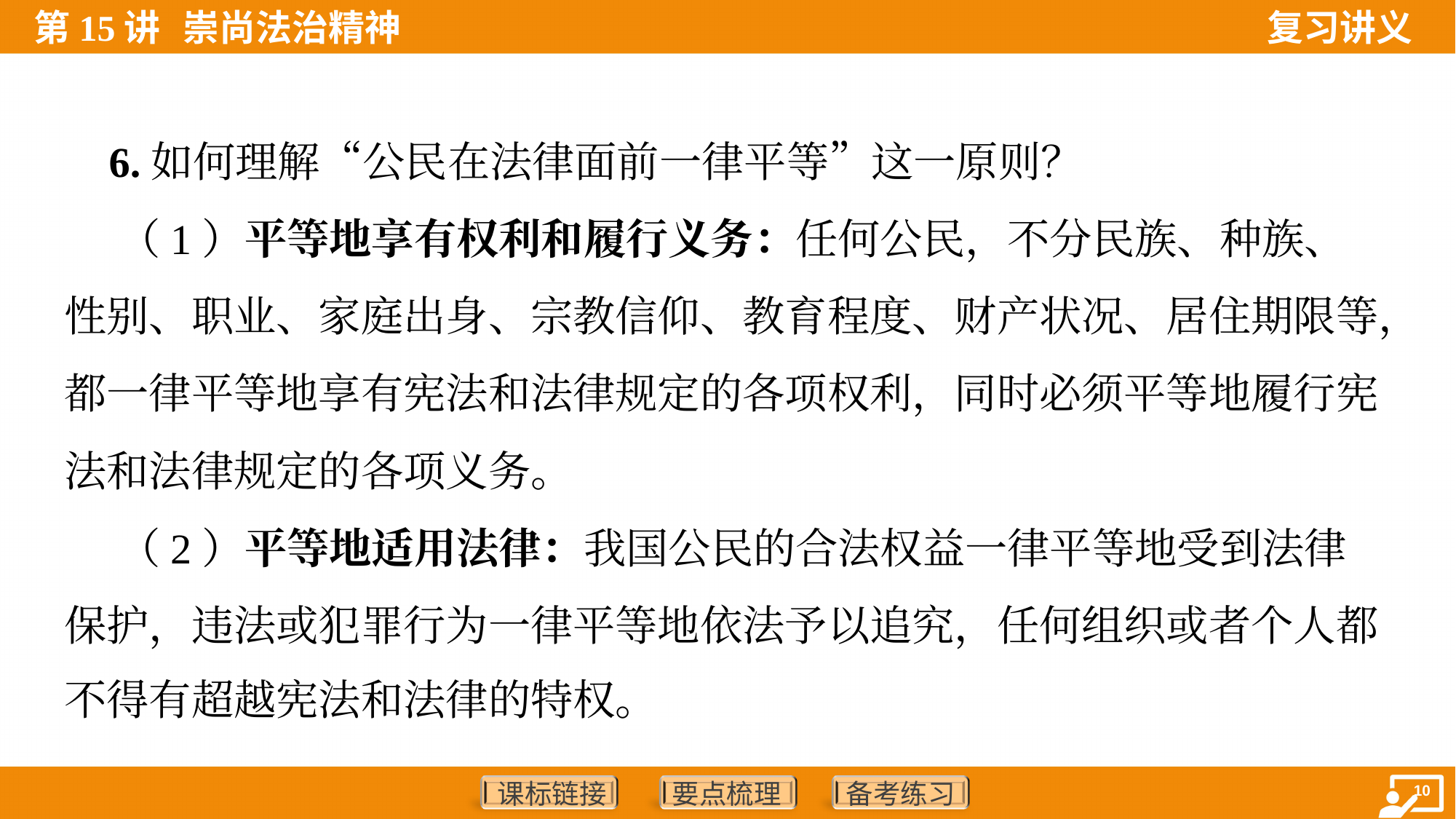

6.如何理解“公民在法律面前一律平等”这一原则？
    （1）平等地享有权利和履行义务：任何公民，不分民族、种族、
性别、职业、家庭出身、宗教信仰、教育程度、财产状况、居住期限等，
都一律平等地享有宪法和法律规定的各项权利，同时必须平等地履行宪
法和法律规定的各项义务。
    （2）平等地适用法律：我国公民的合法权益一律平等地受到法律
保护，违法或犯罪行为一律平等地依法予以追究，任何组织或者个人都
不得有超越宪法和法律的特权。